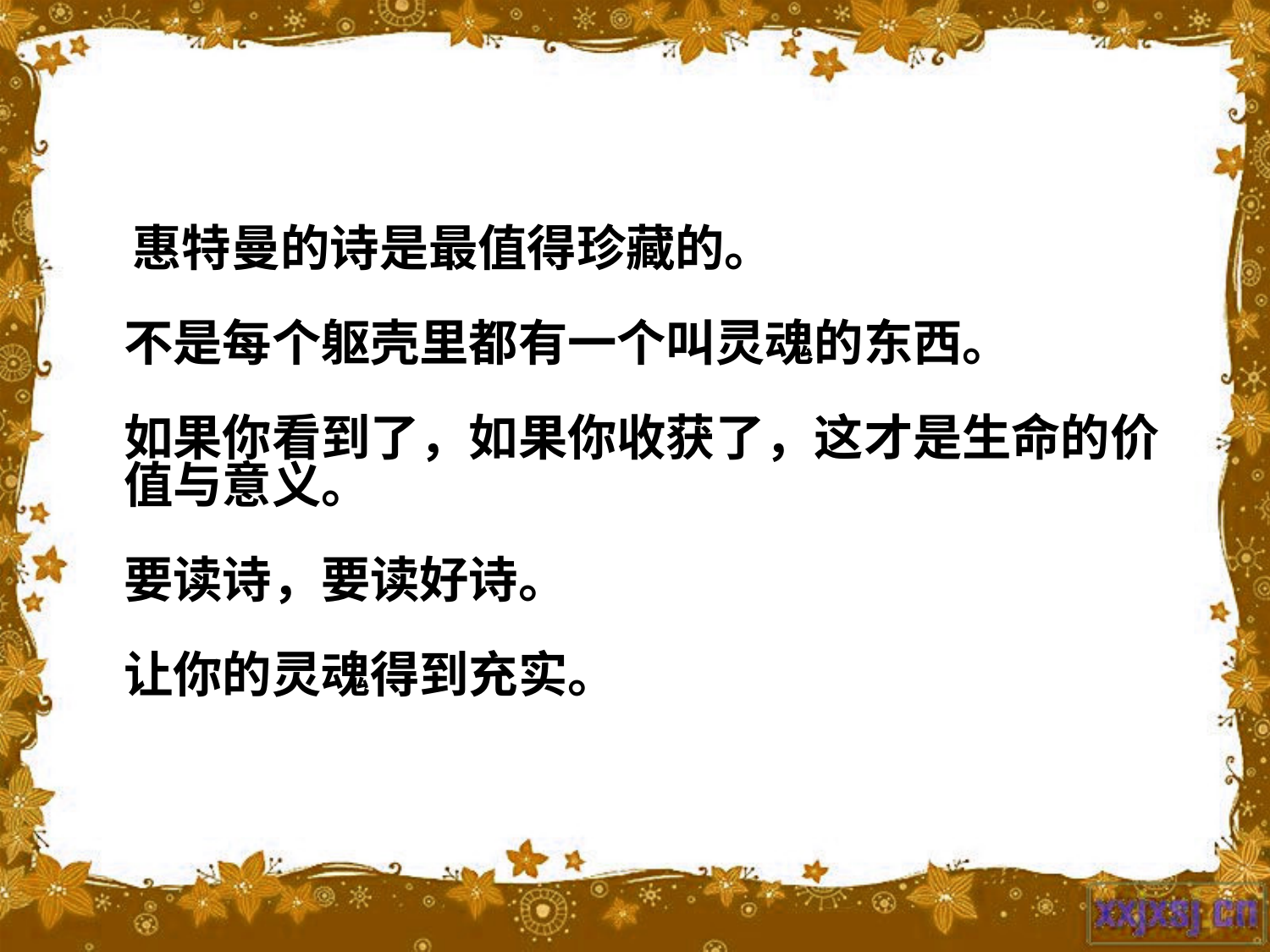

#
    惠特曼的诗是最值得珍藏的。 
不是每个躯壳里都有一个叫灵魂的东西。 
如果你看到了，如果你收获了，这才是生命的价值与意义。 
要读诗，要读好诗。 
让你的灵魂得到充实。